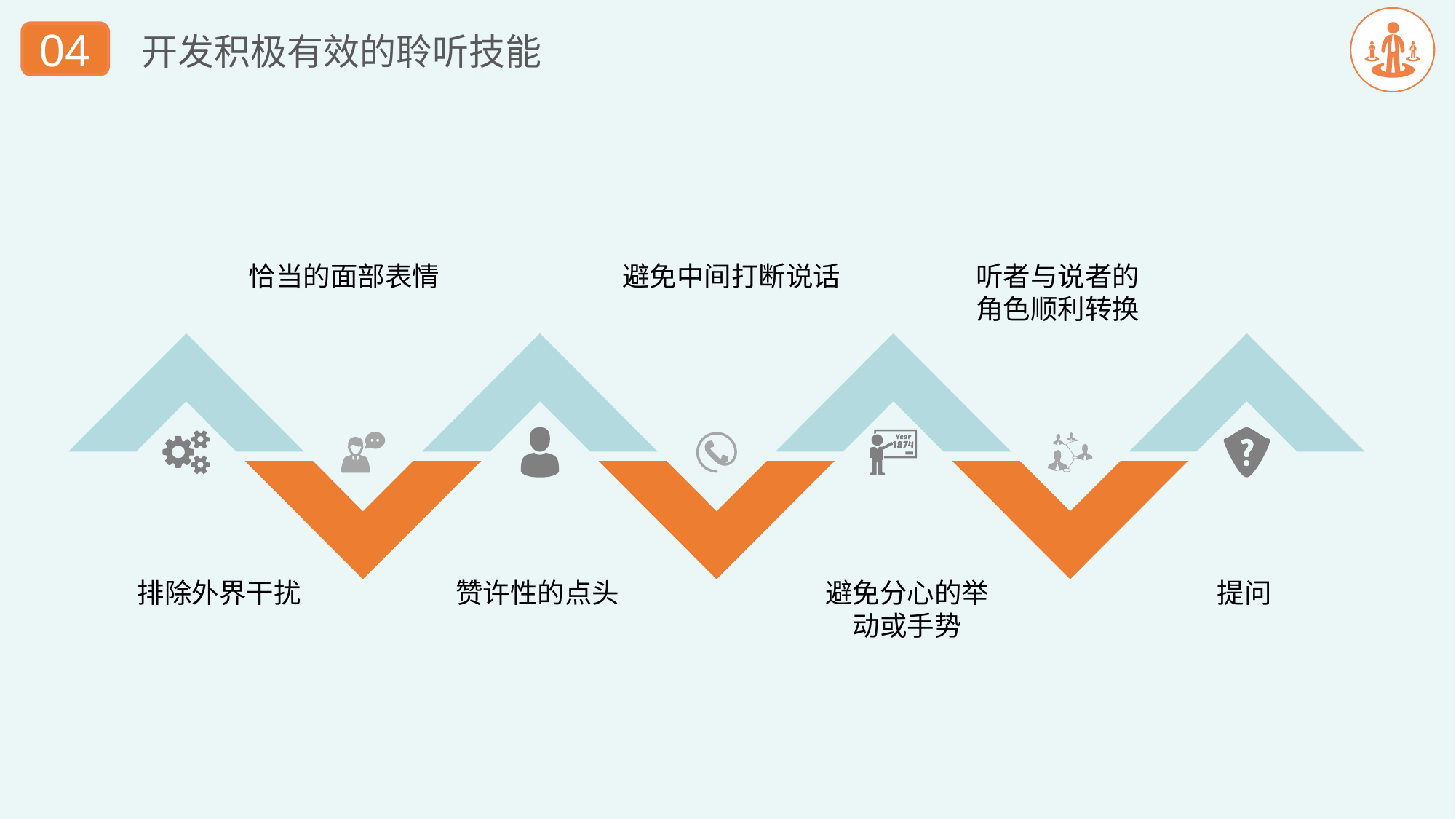

04

开发积极有效的聆听技能

恰当的面部表情
避免中间打断说话
听者与说者的角色顺利转换

排除外界干扰
赞许性的点头
避免分心的举动或手势
提问